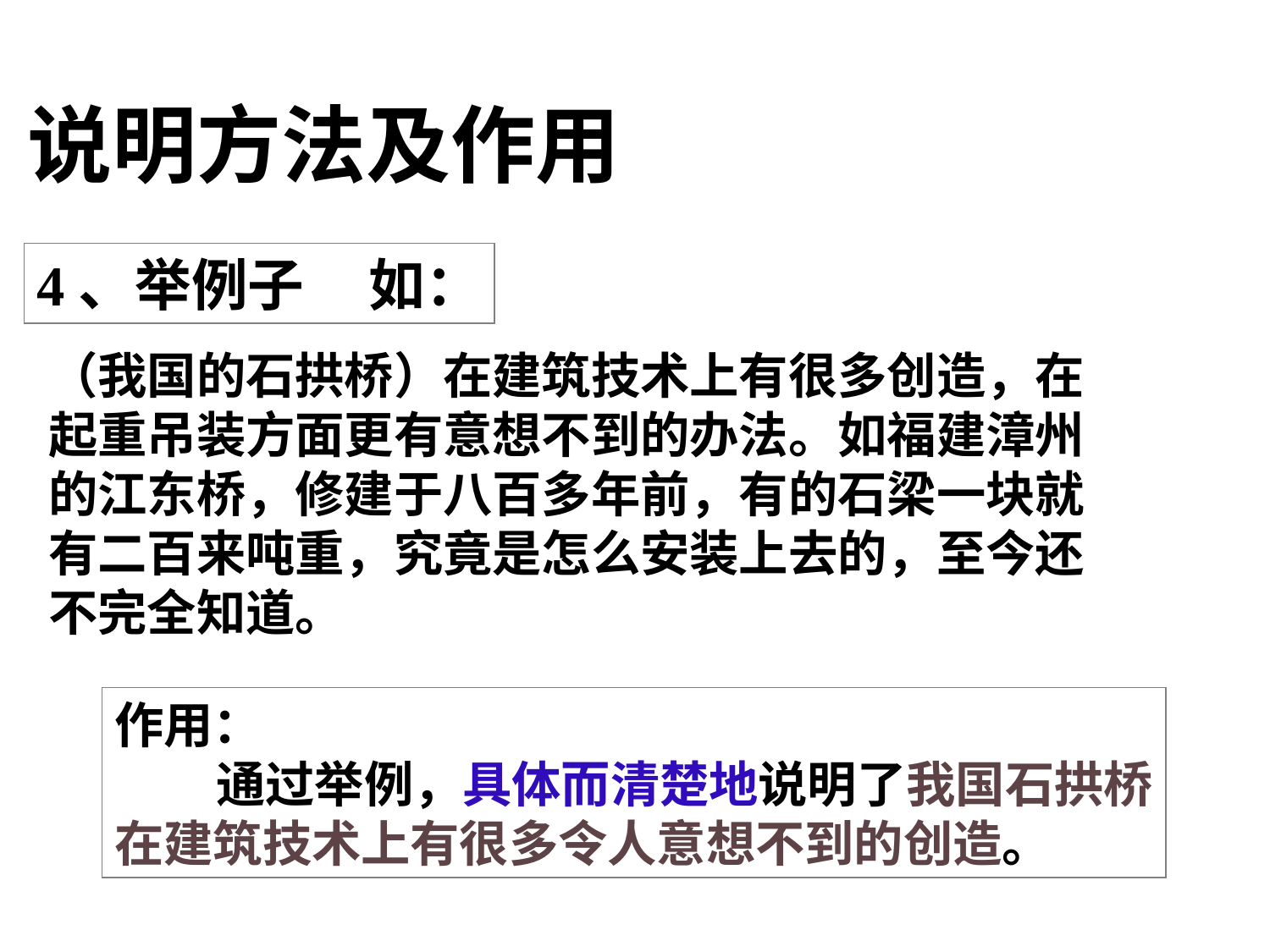

说明方法及作用
4、举例子     如：
（我国的石拱桥）在建筑技术上有很多创造，在
起重吊装方面更有意想不到的办法。如福建漳州
的江东桥，修建于八百多年前，有的石梁一块就
有二百来吨重，究竟是怎么安装上去的，至今还
不完全知道。
作用：
        通过举例，具体而清楚地说明了我国石拱桥
在建筑技术上有很多令人意想不到的创造。